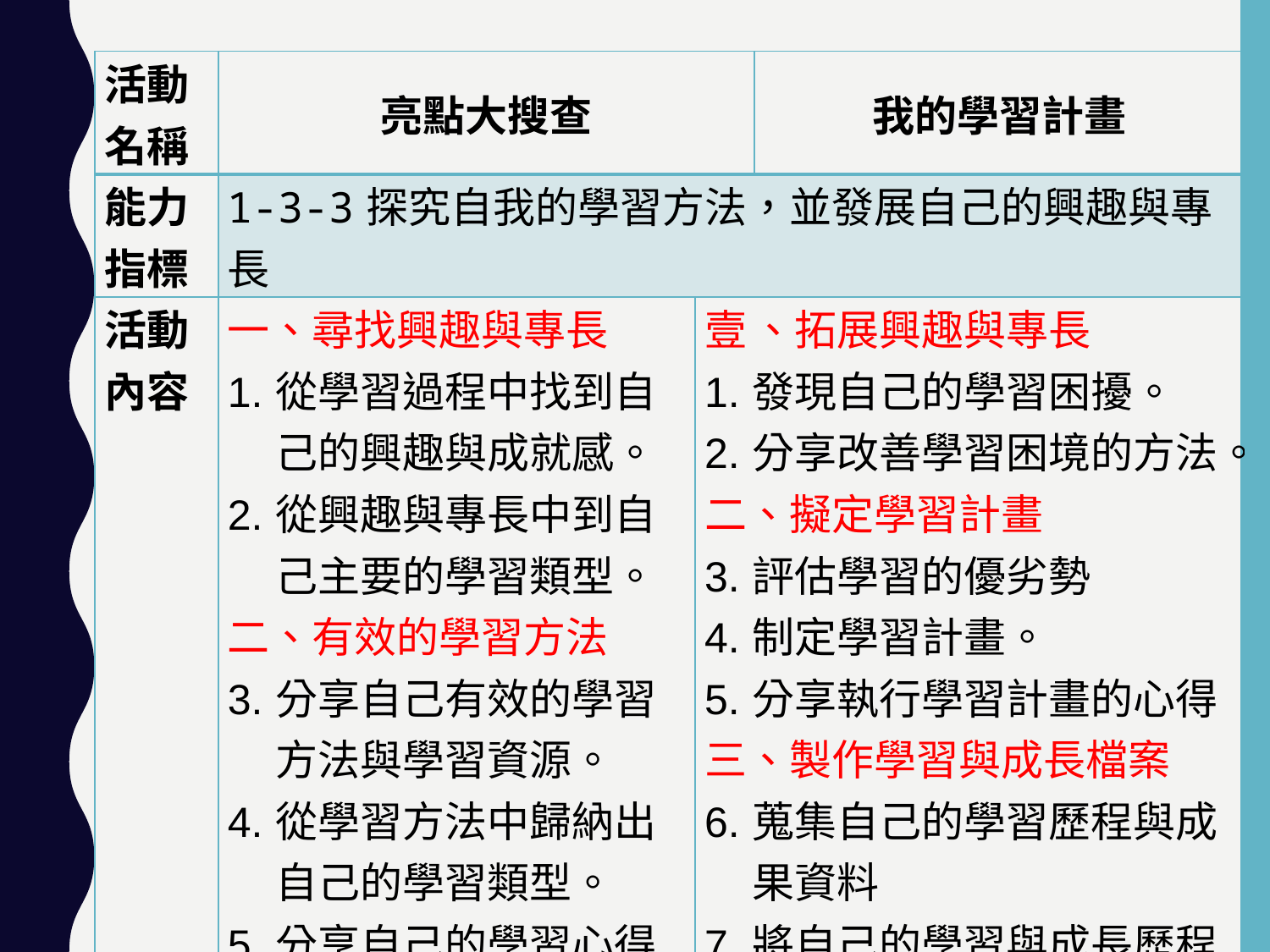

| 活動名稱 | 亮點大搜查 |  | 我的學習計畫 |
| --- | --- | --- | --- |
| 能力指標 | 1-3-3探究自我的學習方法，並發展自己的興趣與專長 |  |  |
| 活動內容 | 一、尋找興趣與專長 從學習過程中找到自己的興趣與成就感。 從興趣與專長中到自己主要的學習類型。 二、有效的學習方法 分享自己有效的學習方法與學習資源。 從學習方法中歸納出自己的學習類型。 分享自己的學習心得與成功經驗。 | 、拓展興趣與專長 發現自己的學習困擾。 分享改善學習困境的方法。 二、擬定學習計畫 評估學習的優劣勢 制定學習計畫。 分享執行學習計畫的心得 三、製作學習與成長檔案 蒐集自己的學習歷程與成果資料 將自己的學習與成長歷程製作成檔案 |  |